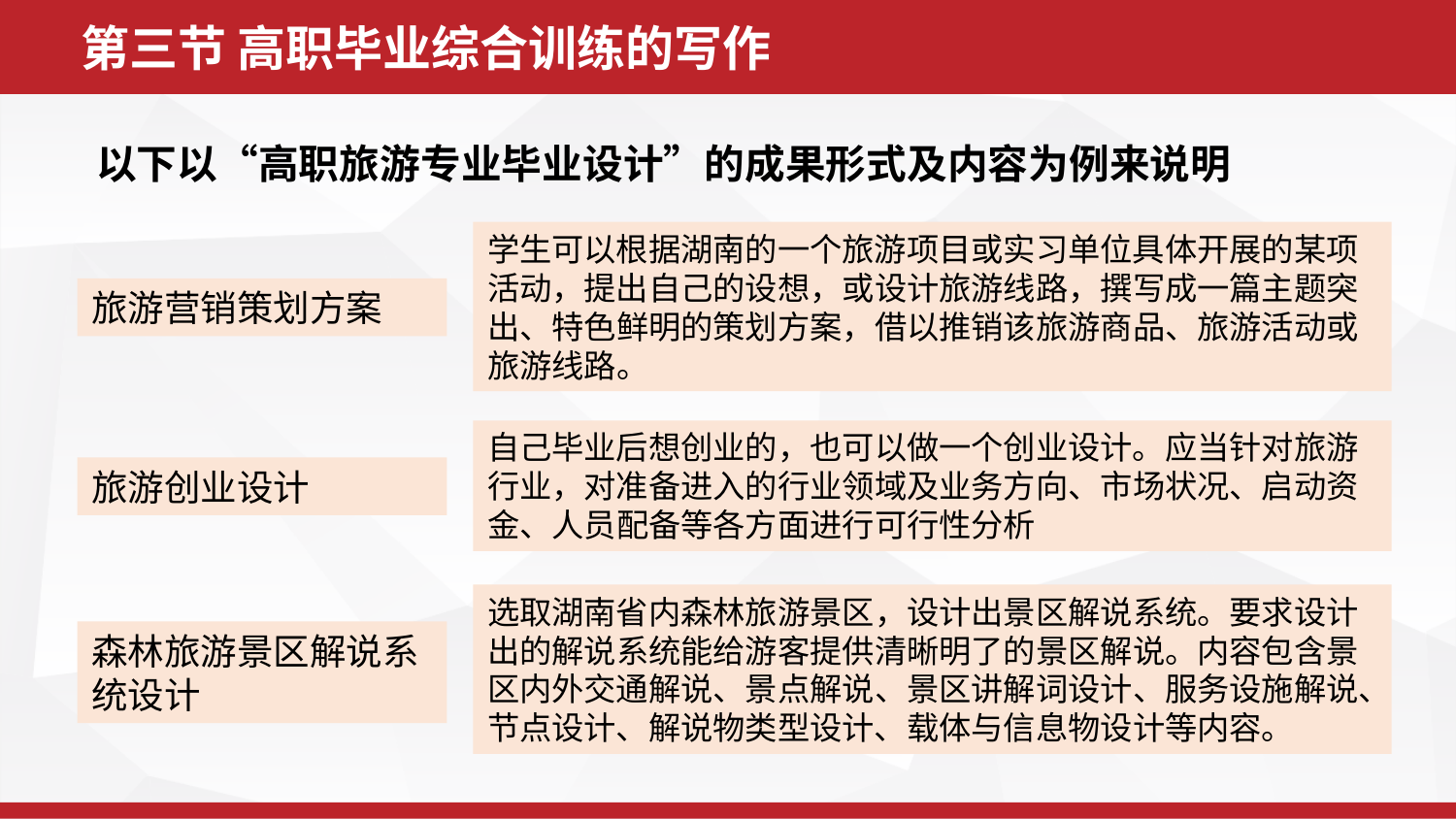

第三节 高职毕业综合训练的写作
以下以“高职旅游专业毕业设计”的成果形式及内容为例来说明
学生可以根据湖南的一个旅游项目或实习单位具体开展的某项活动，提出自己的设想，或设计旅游线路，撰写成一篇主题突出、特色鲜明的策划方案，借以推销该旅游商品、旅游活动或旅游线路。
旅游营销策划方案
自己毕业后想创业的，也可以做一个创业设计。应当针对旅游行业，对准备进入的行业领域及业务方向、市场状况、启动资金、人员配备等各方面进行可行性分析
旅游创业设计
选取湖南省内森林旅游景区，设计出景区解说系统。要求设计出的解说系统能给游客提供清晰明了的景区解说。内容包含景区内外交通解说、景点解说、景区讲解词设计、服务设施解说、节点设计、解说物类型设计、载体与信息物设计等内容。
森林旅游景区解说系统设计